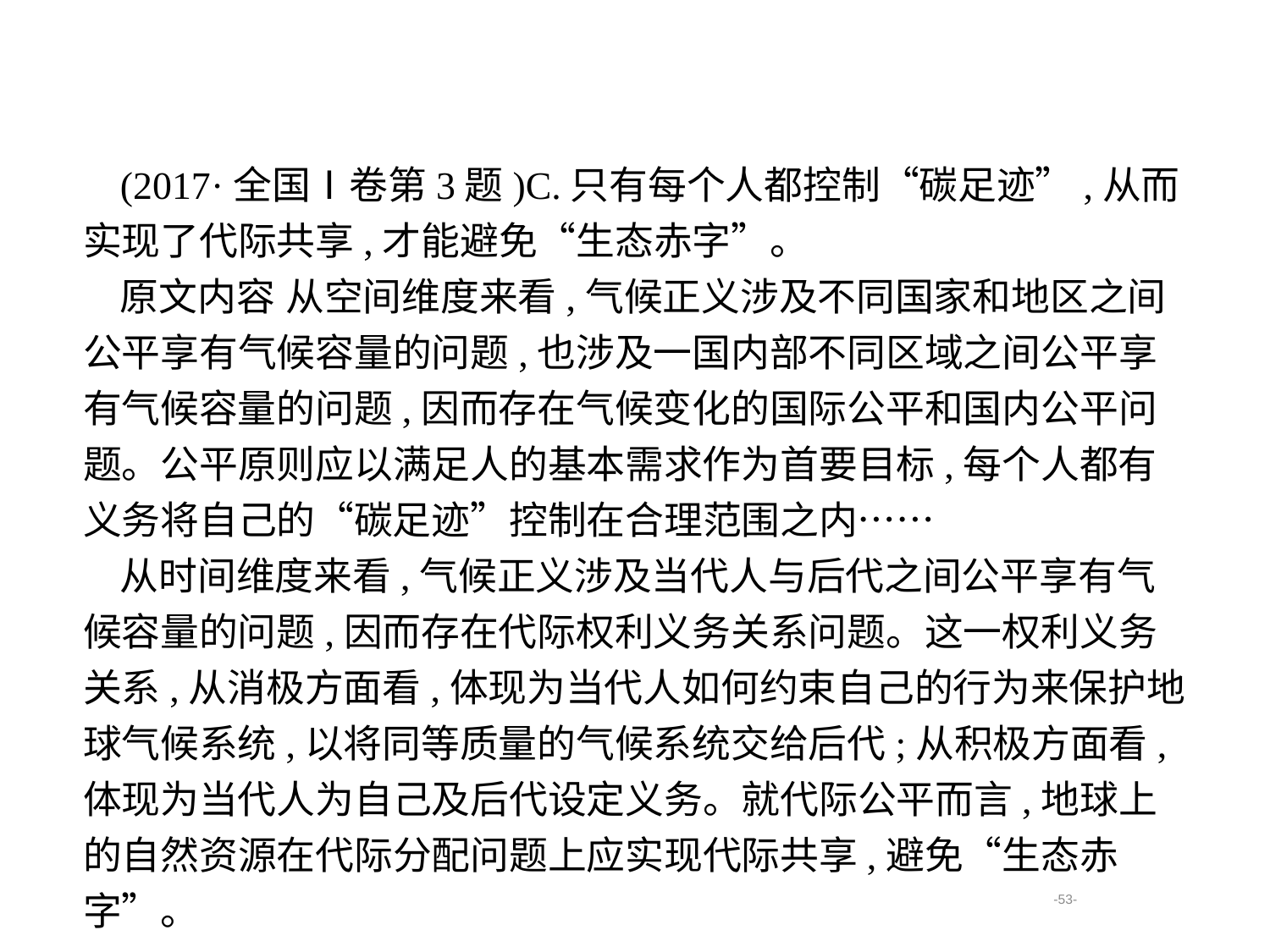

(2017·全国Ⅰ卷第3题)C.只有每个人都控制“碳足迹”,从而实现了代际共享,才能避免“生态赤字”。
原文内容 从空间维度来看,气候正义涉及不同国家和地区之间公平享有气候容量的问题,也涉及一国内部不同区域之间公平享有气候容量的问题,因而存在气候变化的国际公平和国内公平问题。公平原则应以满足人的基本需求作为首要目标,每个人都有义务将自己的“碳足迹”控制在合理范围之内……
从时间维度来看,气候正义涉及当代人与后代之间公平享有气候容量的问题,因而存在代际权利义务关系问题。这一权利义务关系,从消极方面看,体现为当代人如何约束自己的行为来保护地球气候系统,以将同等质量的气候系统交给后代;从积极方面看,体现为当代人为自己及后代设定义务。就代际公平而言,地球上的自然资源在代际分配问题上应实现代际共享,避免“生态赤字”。
-53-